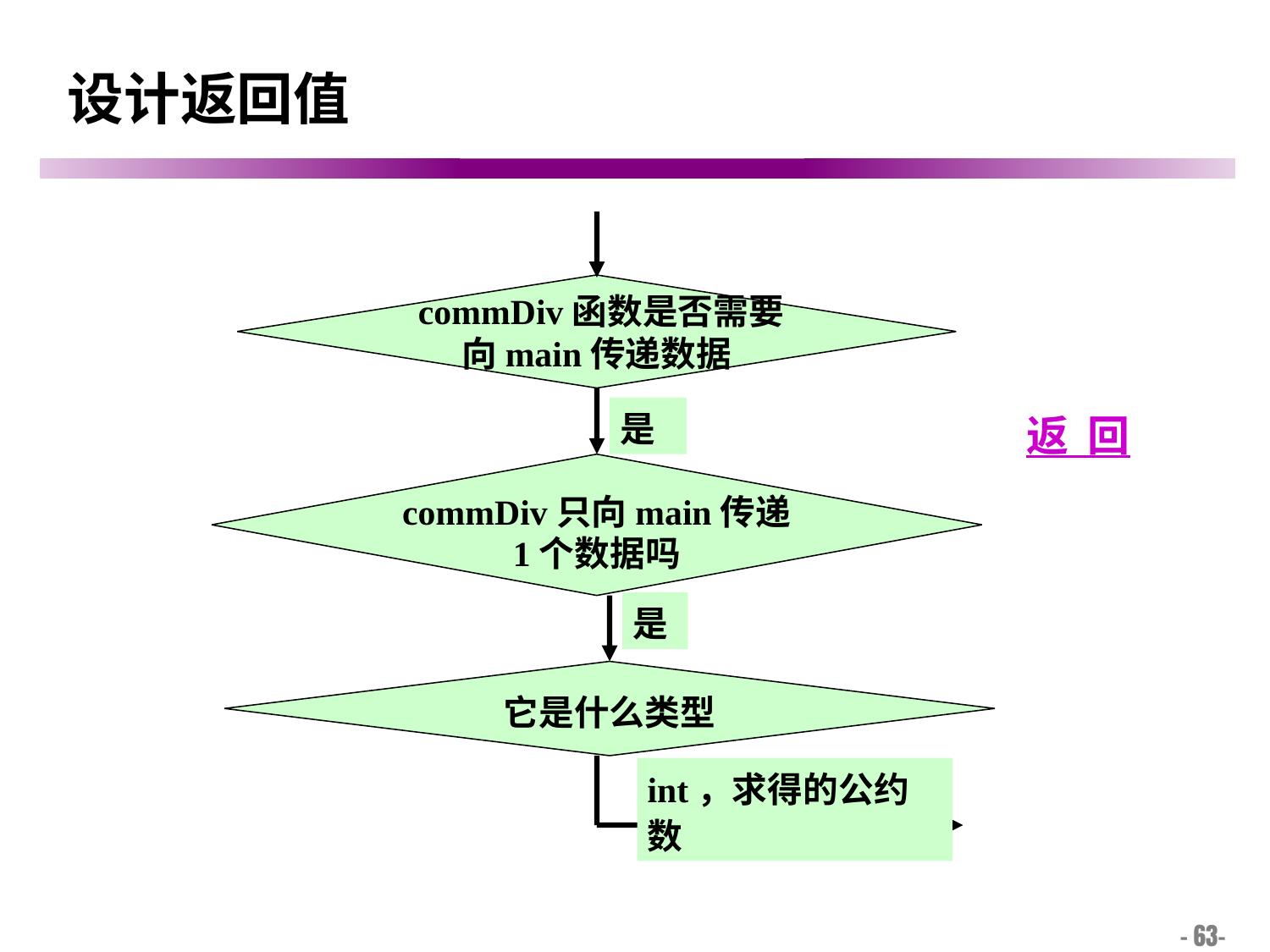

# 设计返回值

 commDiv函数是否需要
向main传递数据

是
返  回
commDiv只向main传递
1个数据吗
是

它是什么类型

int，求得的公约数
 - 63-